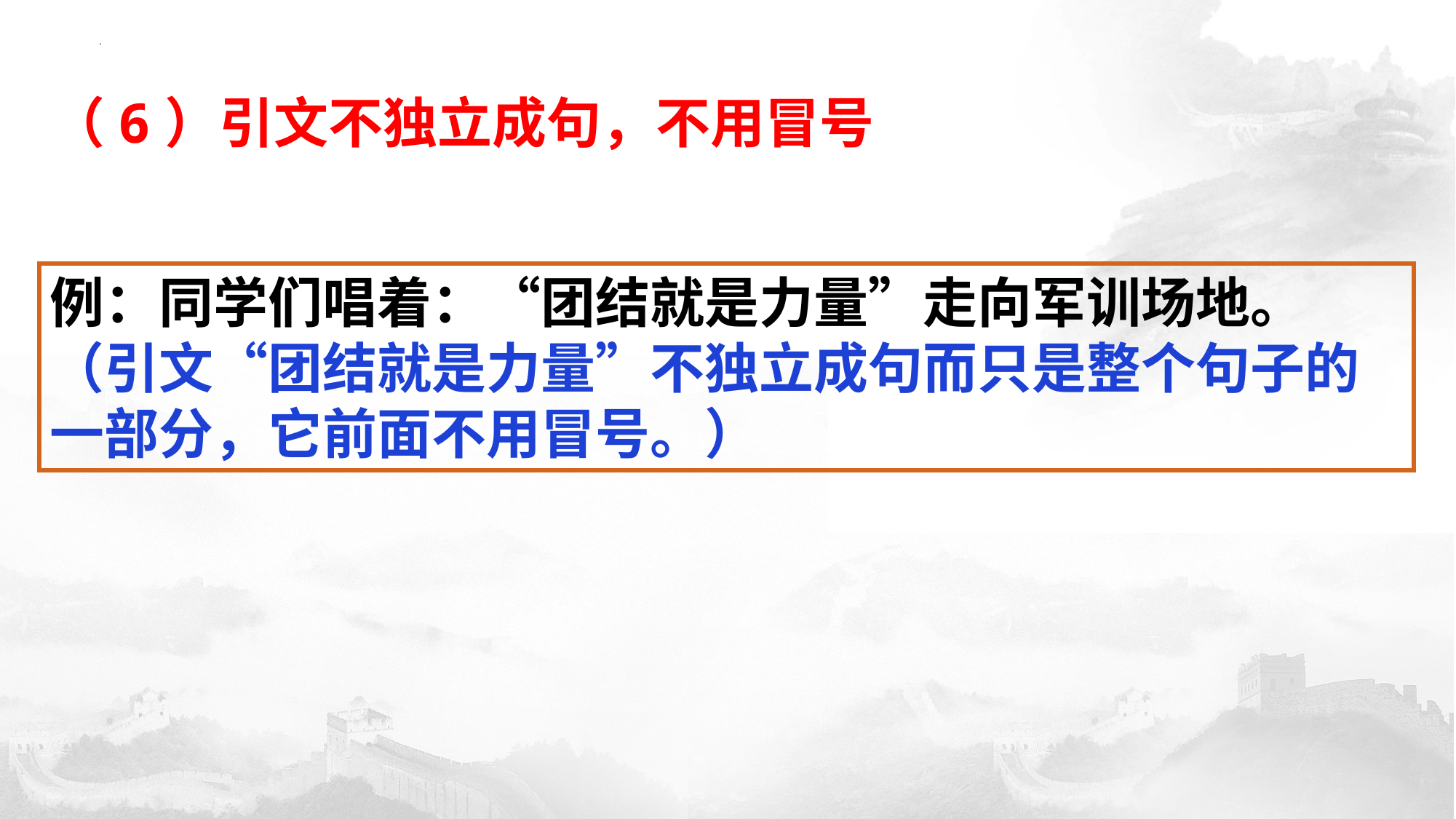

（6）引文不独立成句，不用冒号
例：同学们唱着：“团结就是力量”走向军训场地。
（引文“团结就是力量”不独立成句而只是整个句子的一部分，它前面不用冒号。）